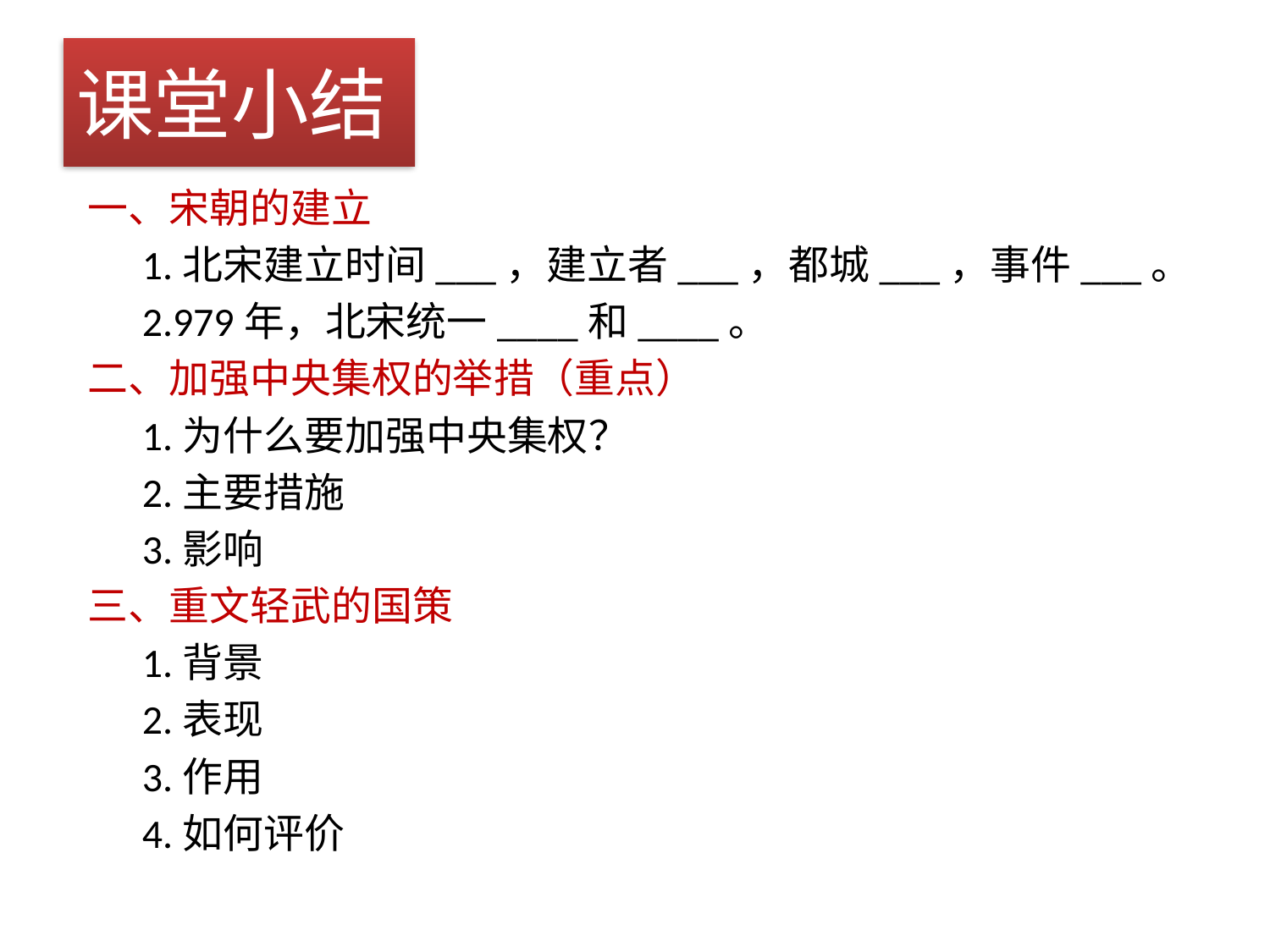

# 课堂小结
一、宋朝的建立
      1.北宋建立时间___，建立者___，都城___，事件___。
      2.979年，北宋统一____和____。
二、加强中央集权的举措（重点）
      1.为什么要加强中央集权？
      2.主要措施
      3.影响
三、重文轻武的国策
      1.背景
      2.表现
      3.作用
      4.如何评价